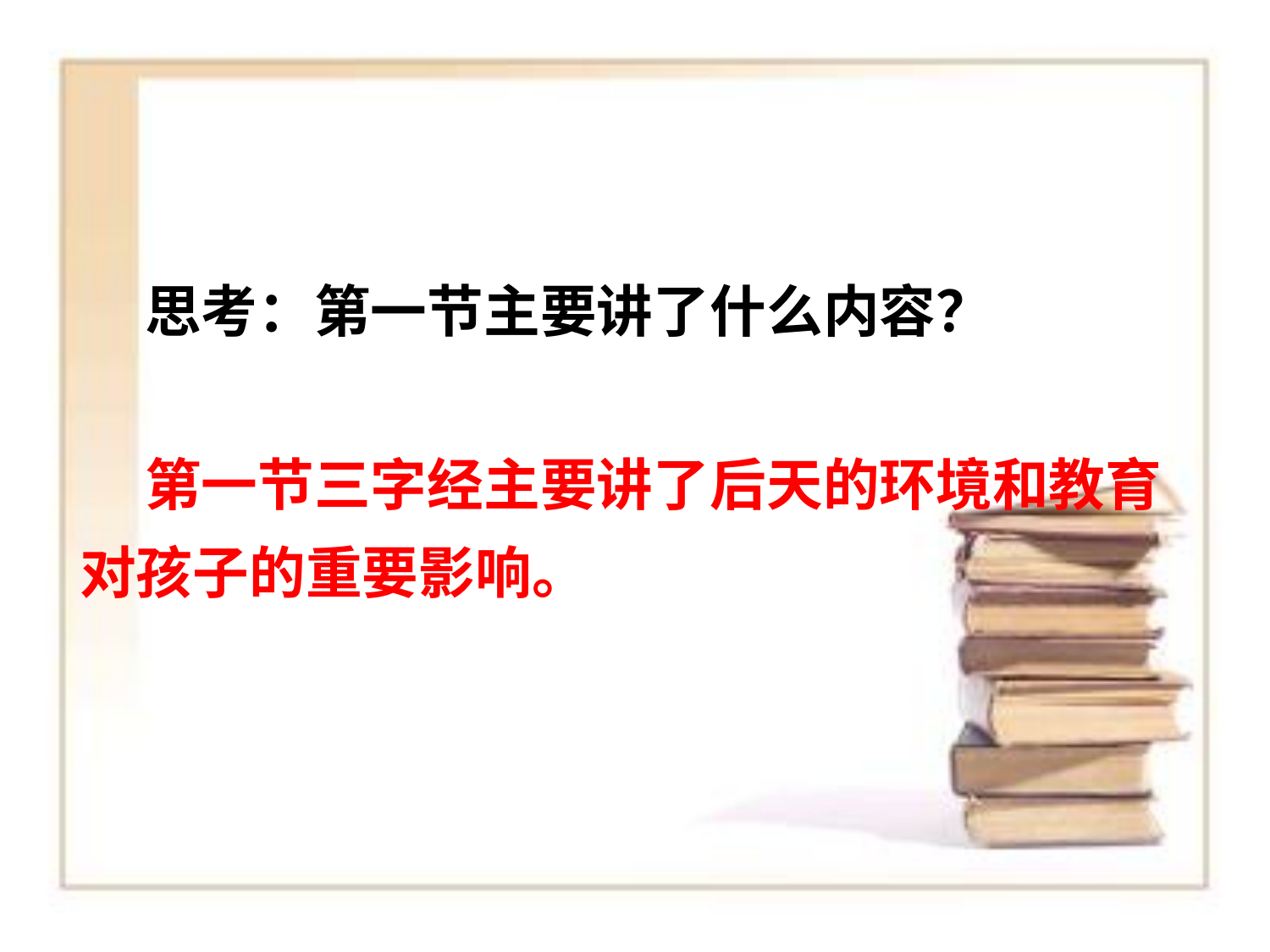

思考：第一节主要讲了什么内容？
    第一节三字经主要讲了后天的环境和教育对孩子的重要影响。